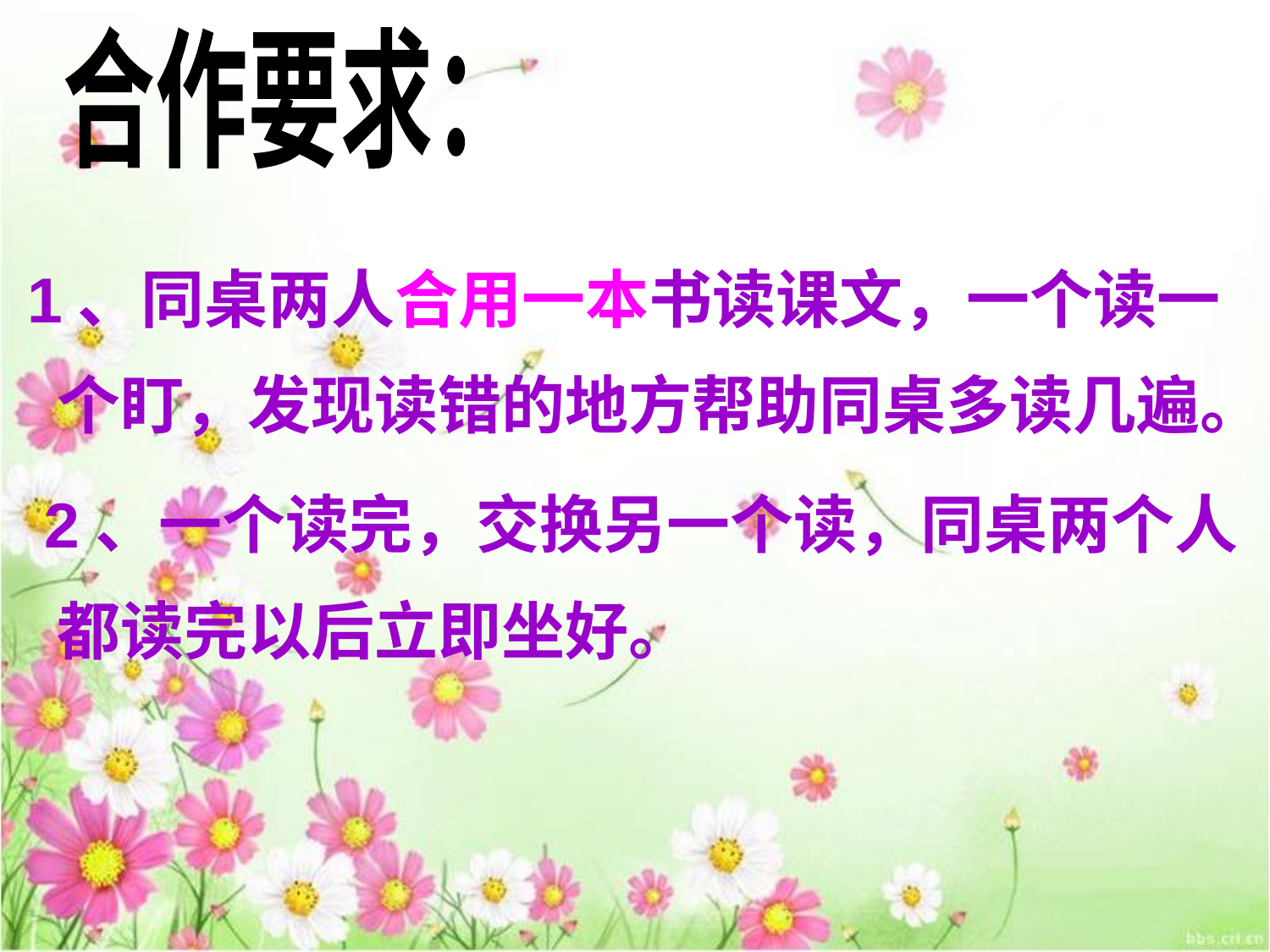

合作要求：
# 1、同桌两人合用一本书读课文，一个读一个盯，发现读错的地方帮助同桌多读几遍。
  2、一个读完，交换另一个读，同桌两个人都读完以后立即坐好。